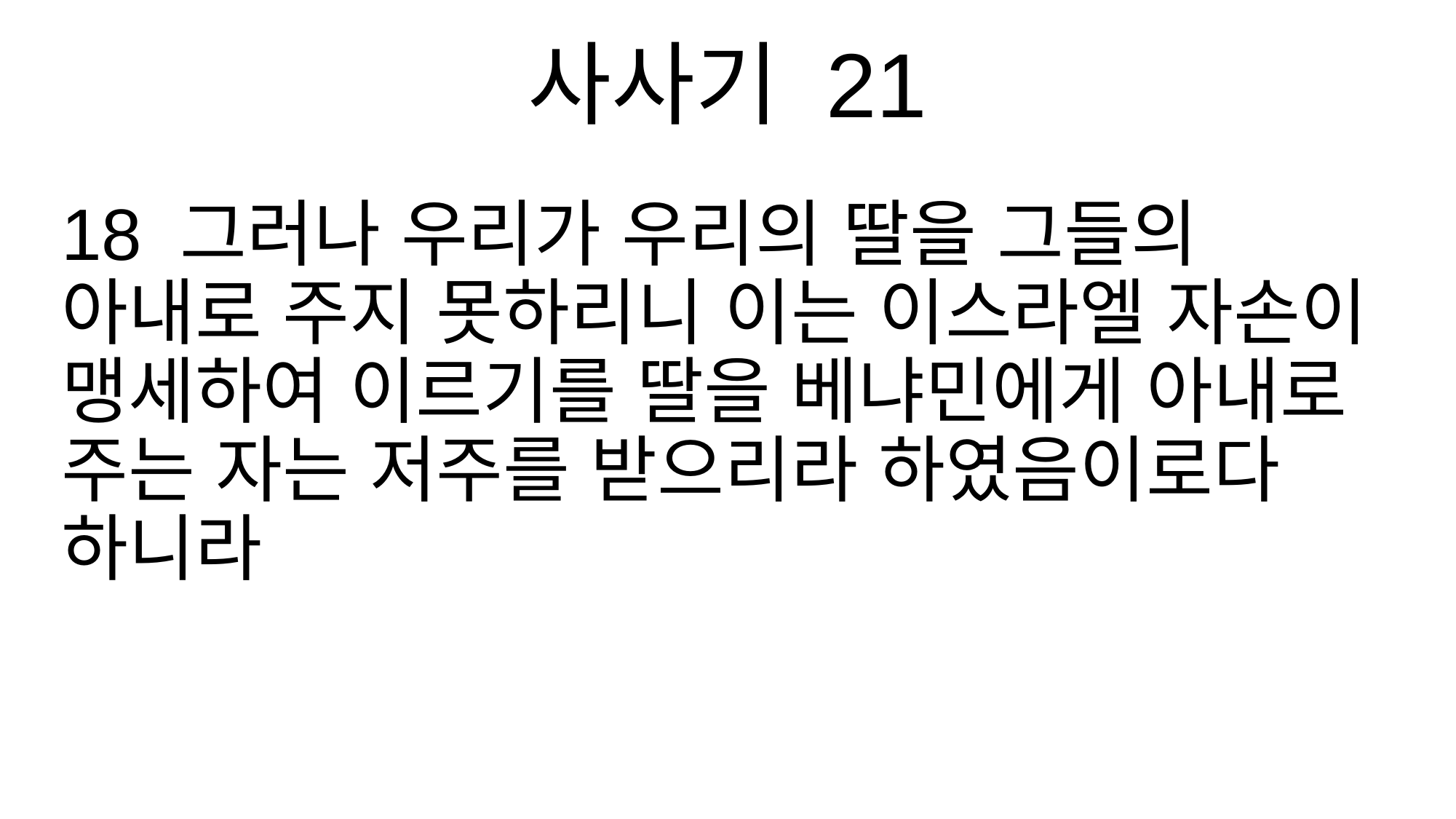

사사기 21
18 그러나 우리가 우리의 딸을 그들의 아내로 주지 못하리니 이는 이스라엘 자손이 맹세하여 이르기를 딸을 베냐민에게 아내로 주는 자는 저주를 받으리라 하였음이로다 하니라